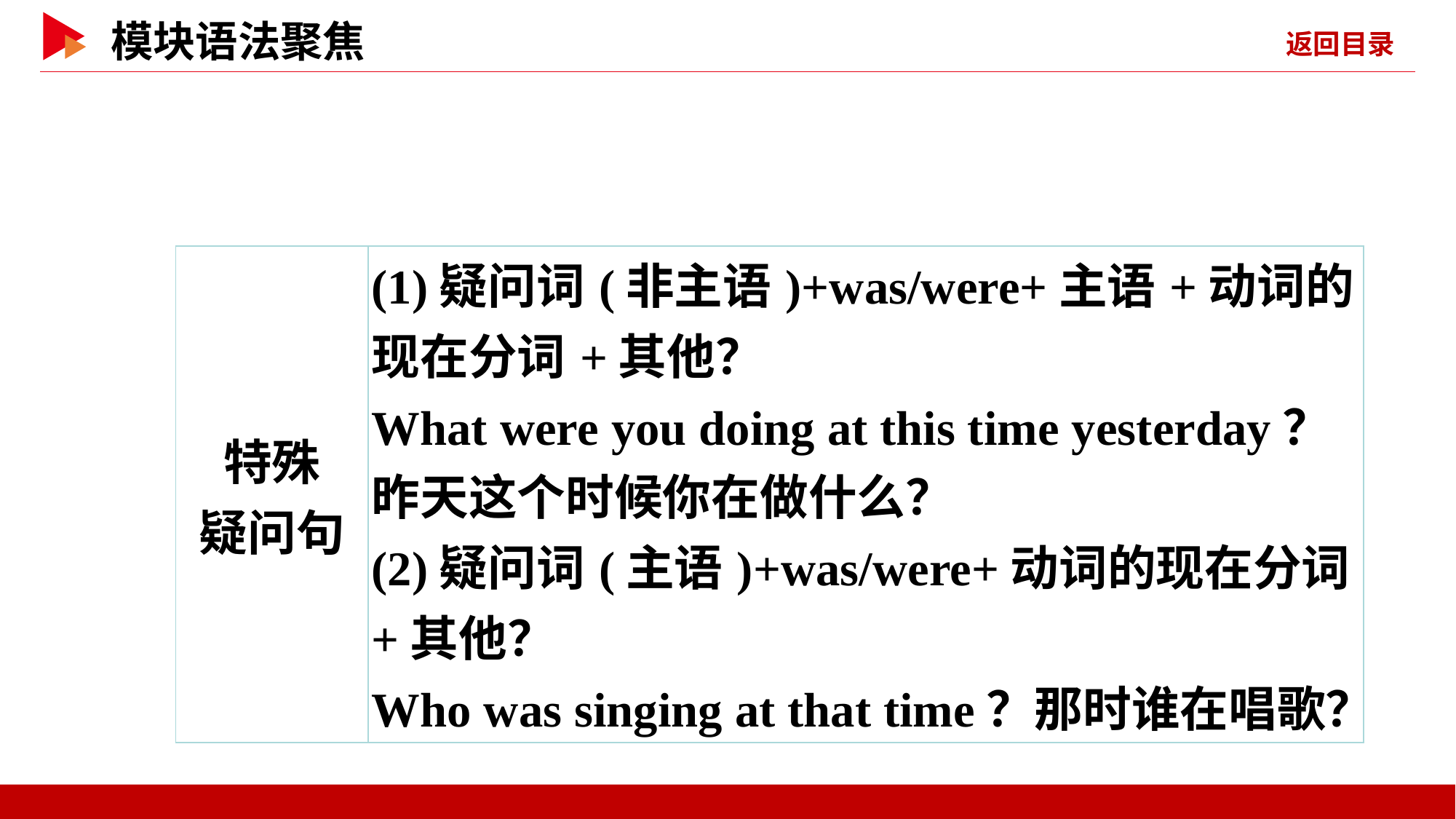

| 特殊 疑问句 | (1)疑问词(非主语)+was/were+主语+动词的现在分词+其他？ What were you doing at this time yesterday？昨天这个时候你在做什么？ (2)疑问词(主语)+was/were+动词的现在分词+其他？ Who was singing at that time？那时谁在唱歌？ |
| --- | --- |